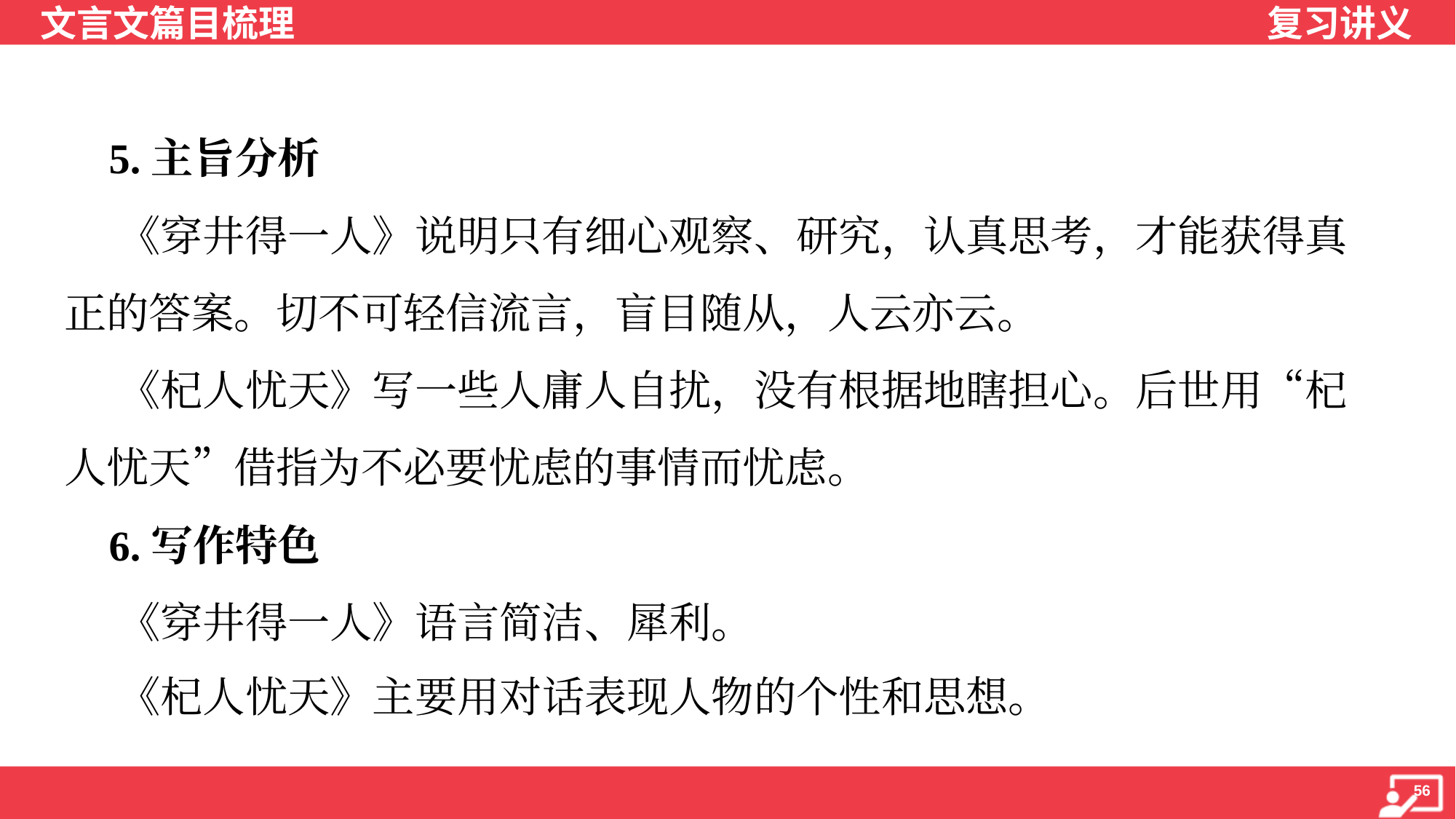

5.主旨分析
    《穿井得一人》说明只有细心观察、研究，认真思考，才能获得真
正的答案。切不可轻信流言，盲目随从，人云亦云。
    《杞人忧天》写一些人庸人自扰，没有根据地瞎担心。后世用“杞
人忧天”借指为不必要忧虑的事情而忧虑。
    6.写作特色
    《穿井得一人》语言简洁、犀利。
    《杞人忧天》主要用对话表现人物的个性和思想。